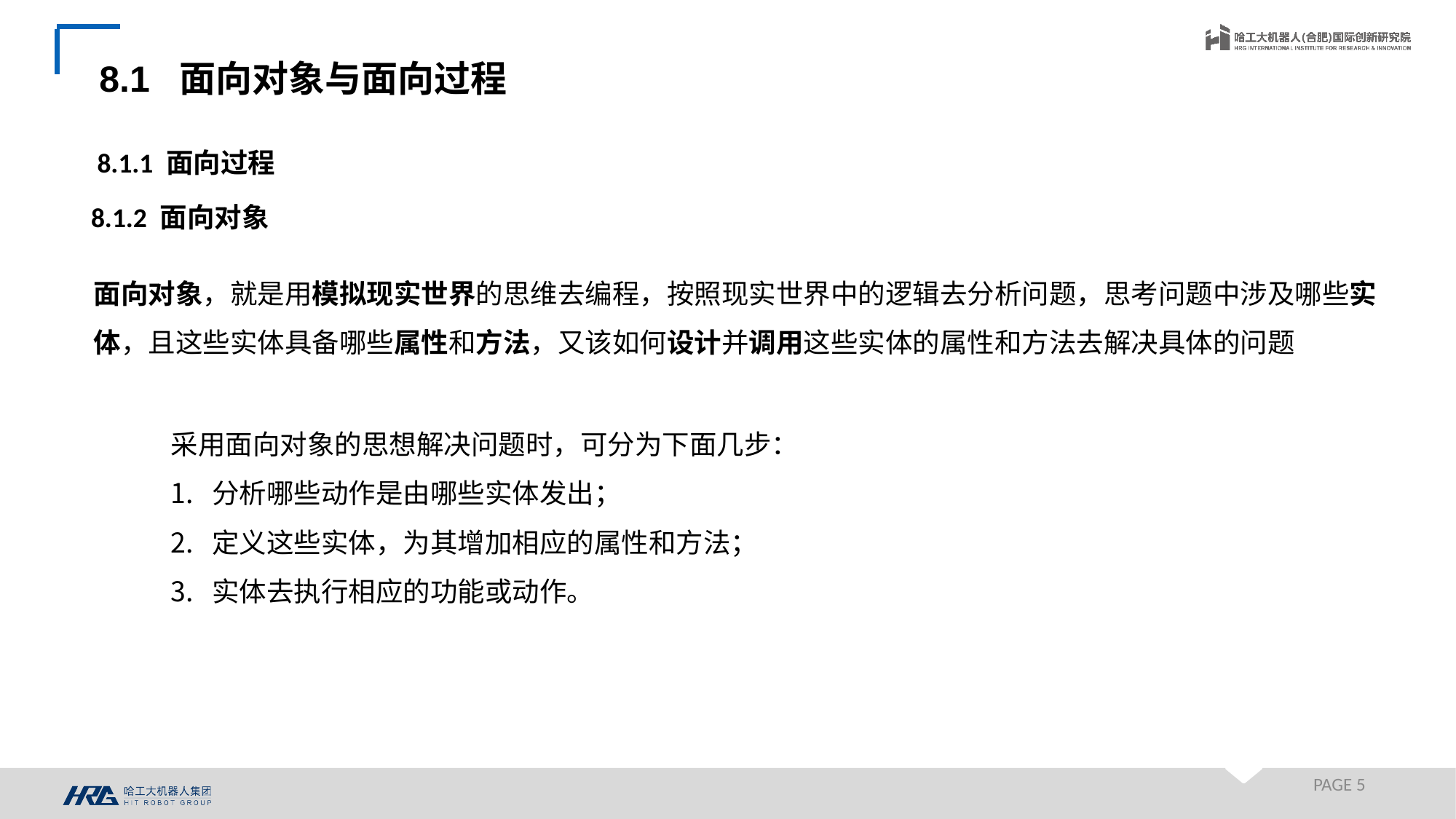

8.1  面向对象与面向过程
8.1.1 面向过程
8.1.2 面向对象
面向对象，就是用模拟现实世界的思维去编程，按照现实世界中的逻辑去分析问题，思考问题中涉及哪些实体，且这些实体具备哪些属性和方法，又该如何设计并调用这些实体的属性和方法去解决具体的问题
采用面向对象的思想解决问题时，可分为下面几步：
分析哪些动作是由哪些实体发出；
定义这些实体，为其增加相应的属性和方法；
实体去执行相应的功能或动作。